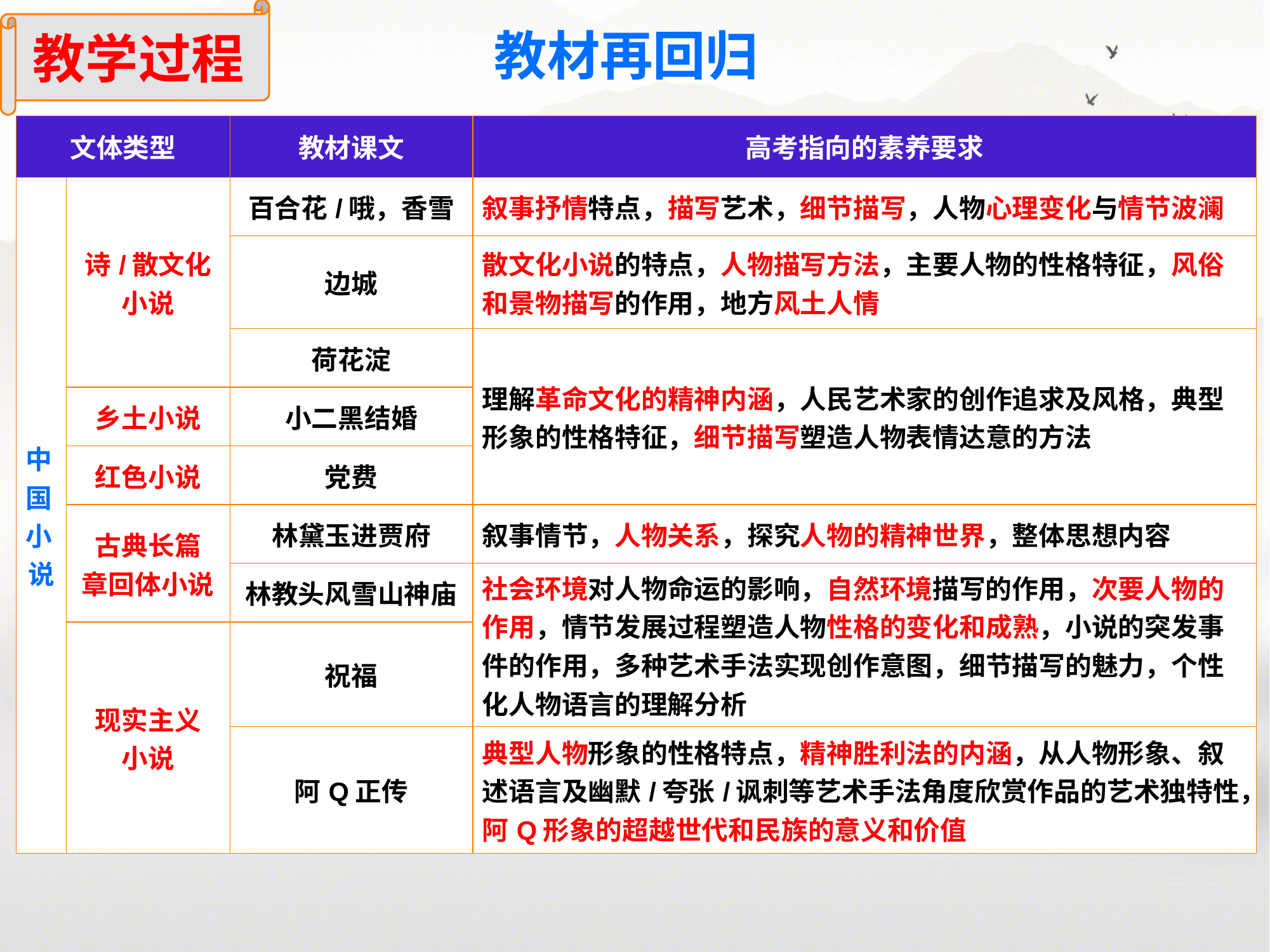

教学过程
教材再回归
| 文体类型 |  | 教材课文 | 高考指向的素养要求 |
| --- | --- | --- | --- |
| 中 国 小 说 | 诗/散文化小说 | 百合花/哦，香雪 | 叙事抒情特点，描写艺术，细节描写，人物心理变化与情节波澜 |
|  |  | 边城 | 散文化小说的特点，人物描写方法，主要人物的性格特征，风俗和景物描写的作用，地方风土人情 |
|  |  | 荷花淀 | 理解革命文化的精神内涵，人民艺术家的创作追求及风格，典型形象的性格特征，细节描写塑造人物表情达意的方法 |
|  | 乡土小说 | 小二黑结婚 |  |
|  | 红色小说 | 党费 |  |
|  | 古典长篇 章回体小说 | 林黛玉进贾府 | 叙事情节，人物关系，探究人物的精神世界，整体思想内容 |
|  |  | 林教头风雪山神庙 | 社会环境对人物命运的影响，自然环境描写的作用，次要人物的作用，情节发展过程塑造人物性格的变化和成熟，小说的突发事件的作用，多种艺术手法实现创作意图，细节描写的魅力，个性化人物语言的理解分析 |
|  | 现实主义 小说 | 祝福 |  |
|  |  | 阿Q正传 | 典型人物形象的性格特点，精神胜利法的内涵，从人物形象、叙述语言及幽默/夸张/讽刺等艺术手法角度欣赏作品的艺术独特性，阿Q形象的超越世代和民族的意义和价值 |